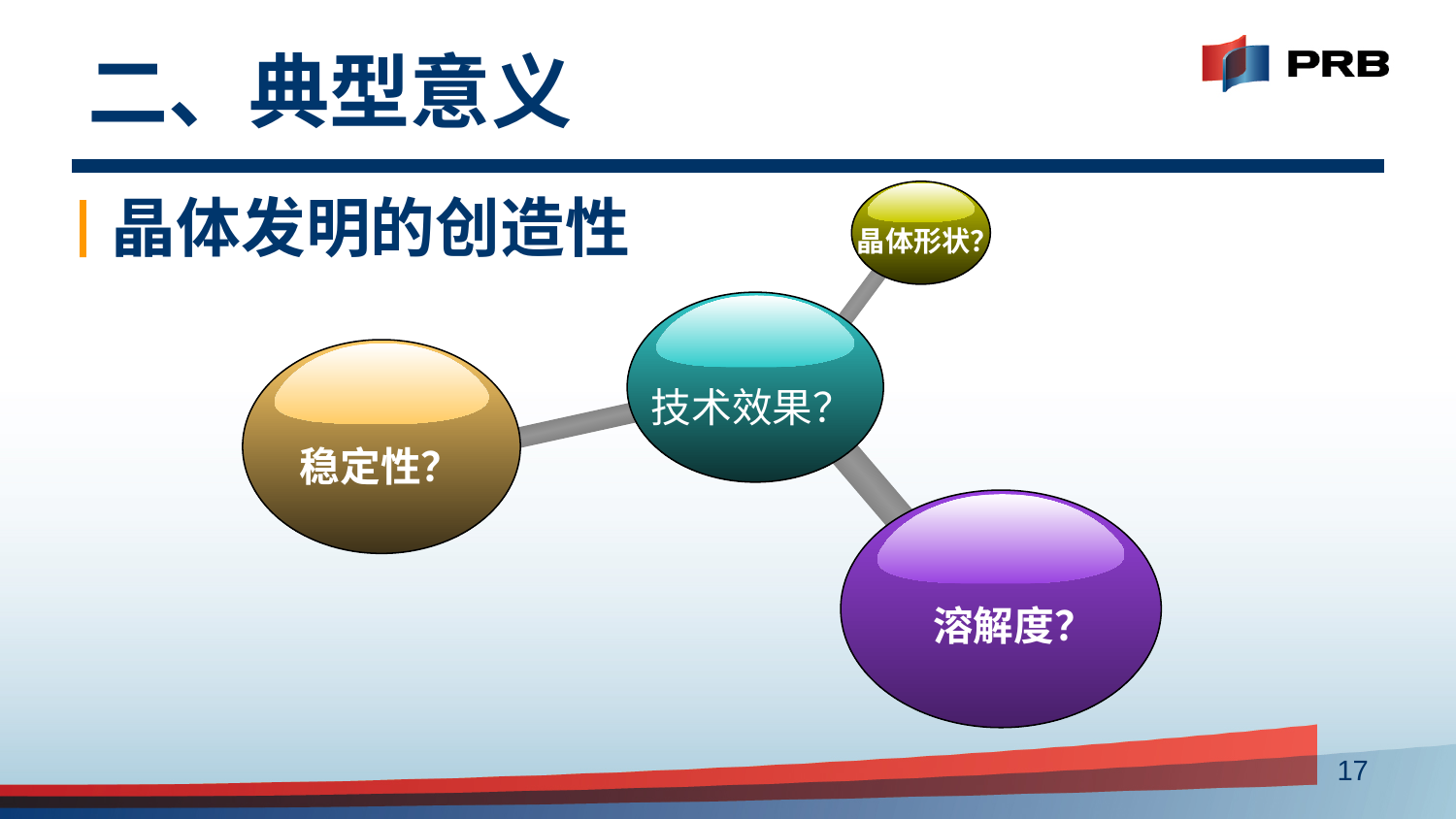

# 二、典型意义
晶体发明的创造性

晶体形状？

技术效果？

稳定性？

溶解度？
17